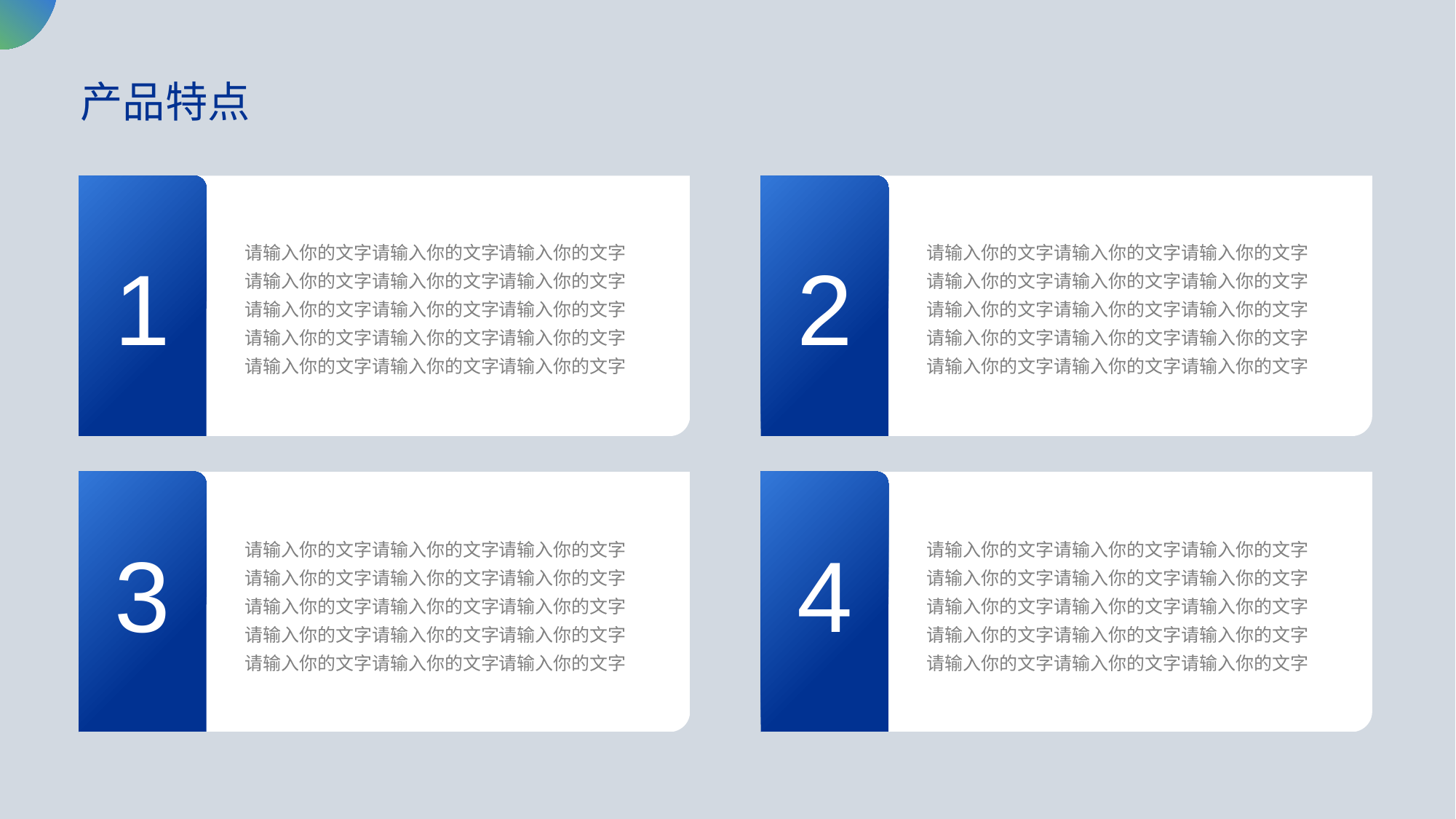

产品特点

请输入你的文字请输入你的文字请输入你的文字
请输入你的文字请输入你的文字请输入你的文字
请输入你的文字请输入你的文字请输入你的文字
请输入你的文字请输入你的文字请输入你的文字
请输入你的文字请输入你的文字请输入你的文字
请输入你的文字请输入你的文字请输入你的文字
请输入你的文字请输入你的文字请输入你的文字
请输入你的文字请输入你的文字请输入你的文字
请输入你的文字请输入你的文字请输入你的文字
请输入你的文字请输入你的文字请输入你的文字
1
2

请输入你的文字请输入你的文字请输入你的文字
请输入你的文字请输入你的文字请输入你的文字
请输入你的文字请输入你的文字请输入你的文字
请输入你的文字请输入你的文字请输入你的文字
请输入你的文字请输入你的文字请输入你的文字
请输入你的文字请输入你的文字请输入你的文字
请输入你的文字请输入你的文字请输入你的文字
请输入你的文字请输入你的文字请输入你的文字
请输入你的文字请输入你的文字请输入你的文字
请输入你的文字请输入你的文字请输入你的文字
3
4